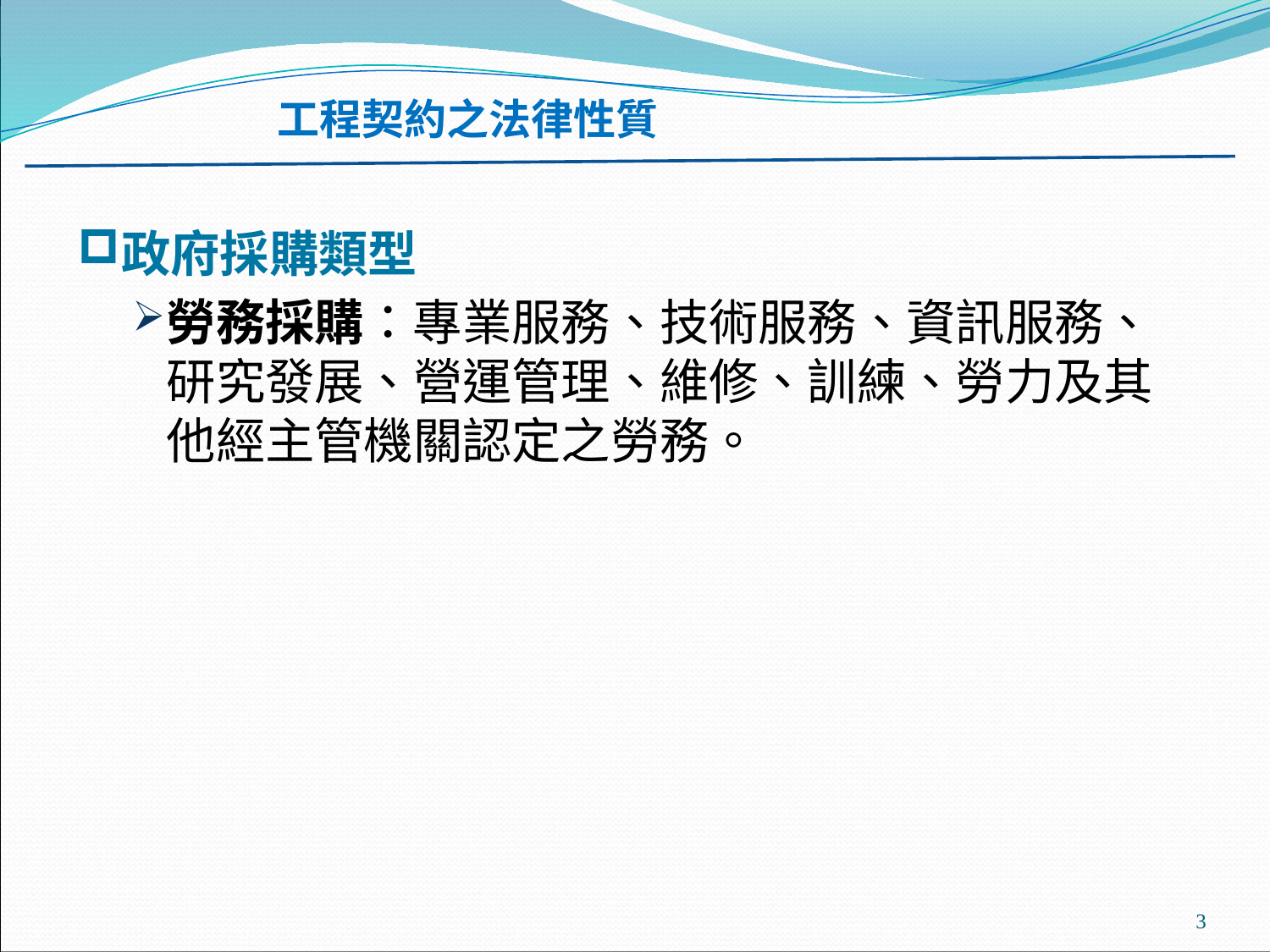

工程契約之法律性質
#
政府採購類型
勞務採購：專業服務、技術服務、資訊服務、研究發展、營運管理、維修、訓練、勞力及其他經主管機關認定之勞務。

3